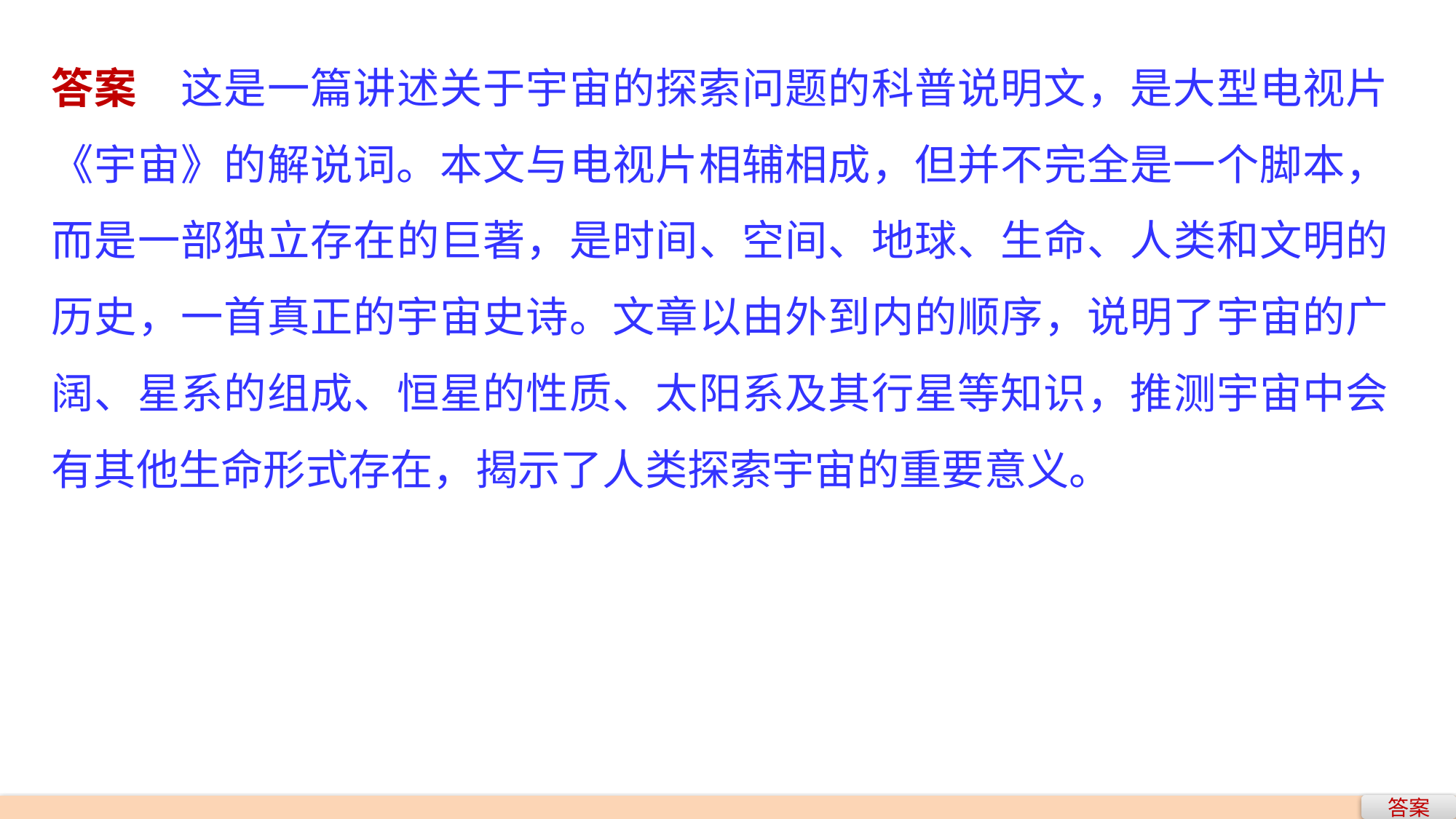

答案　这是一篇讲述关于宇宙的探索问题的科普说明文，是大型电视片《宇宙》的解说词。本文与电视片相辅相成，但并不完全是一个脚本，而是一部独立存在的巨著，是时间、空间、地球、生命、人类和文明的历史，一首真正的宇宙史诗。文章以由外到内的顺序，说明了宇宙的广阔、星系的组成、恒星的性质、太阳系及其行星等知识，推测宇宙中会有其他生命形式存在，揭示了人类探索宇宙的重要意义。
答案